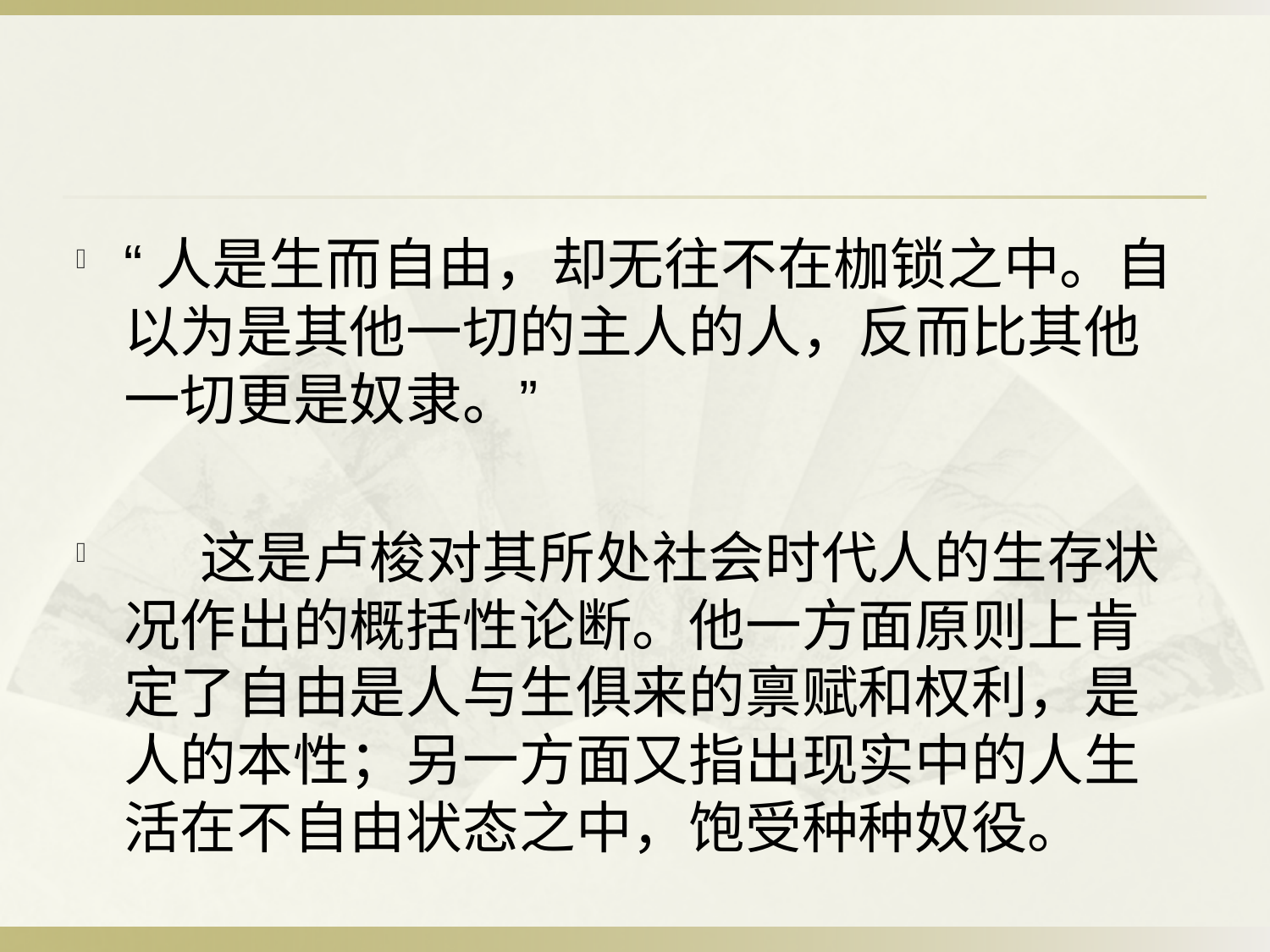

#
“人是生而自由，却无往不在枷锁之中。自以为是其他一切的主人的人，反而比其他一切更是奴隶。”

    这是卢梭对其所处社会时代人的生存状况作出的概括性论断。他一方面原则上肯定了自由是人与生俱来的禀赋和权利，是人的本性；另一方面又指出现实中的人生活在不自由状态之中，饱受种种奴役。